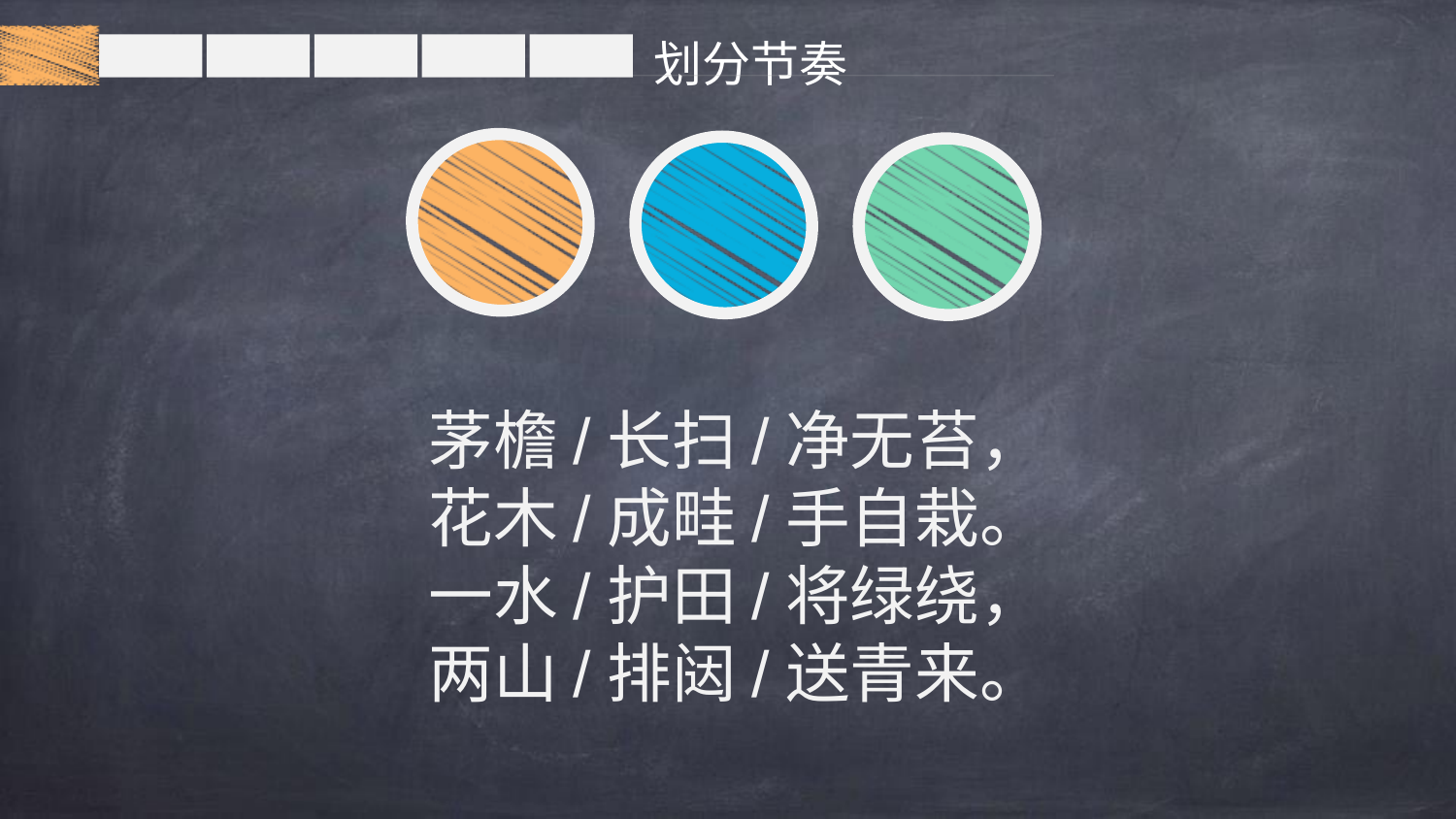

划分节奏

茅檐/长扫/净无苔，
花木/成畦/手自栽。
一水/护田/将绿绕，
两山/排闼/送青来。